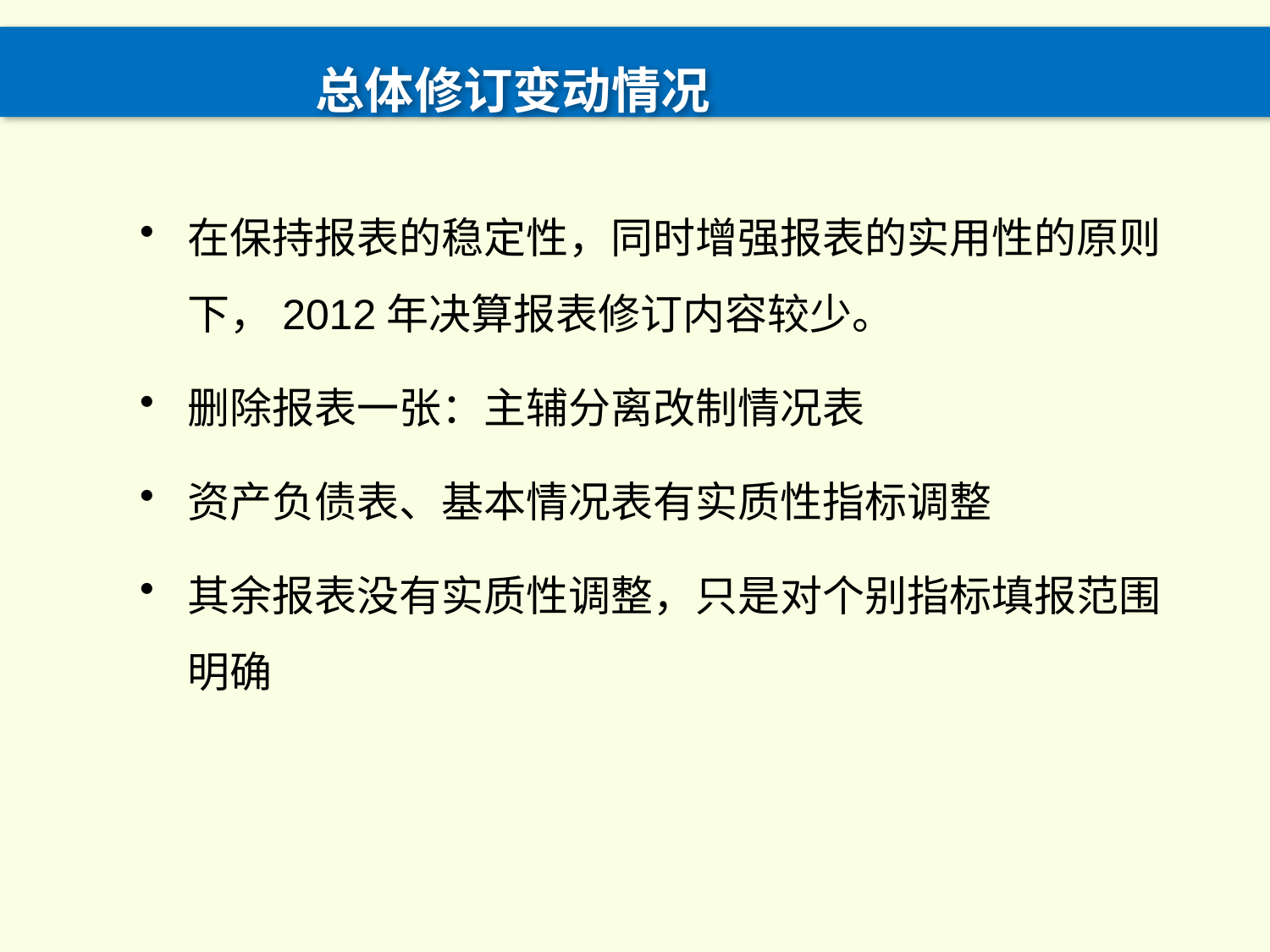

# 总体修订变动情况
在保持报表的稳定性，同时增强报表的实用性的原则下，2012年决算报表修订内容较少。
删除报表一张：主辅分离改制情况表
资产负债表、基本情况表有实质性指标调整
其余报表没有实质性调整，只是对个别指标填报范围明确